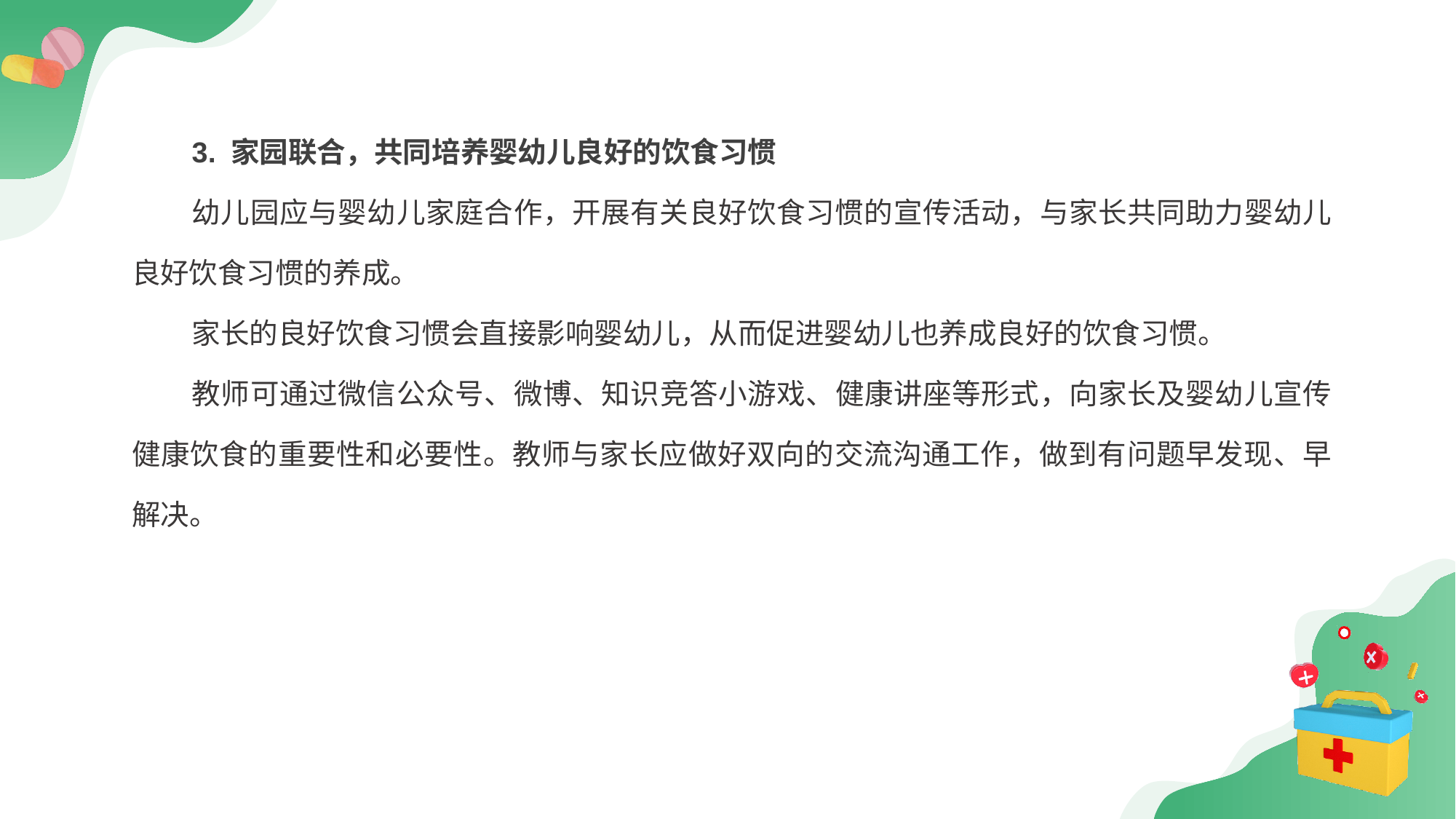

3. 家园联合，共同培养婴幼儿良好的饮食习惯
幼儿园应与婴幼儿家庭合作，开展有关良好饮食习惯的宣传活动，与家长共同助力婴幼儿良好饮食习惯的养成。
家长的良好饮食习惯会直接影响婴幼儿，从而促进婴幼儿也养成良好的饮食习惯。
教师可通过微信公众号、微博、知识竞答小游戏、健康讲座等形式，向家长及婴幼儿宣传健康饮食的重要性和必要性。教师与家长应做好双向的交流沟通工作，做到有问题早发现、早解决。